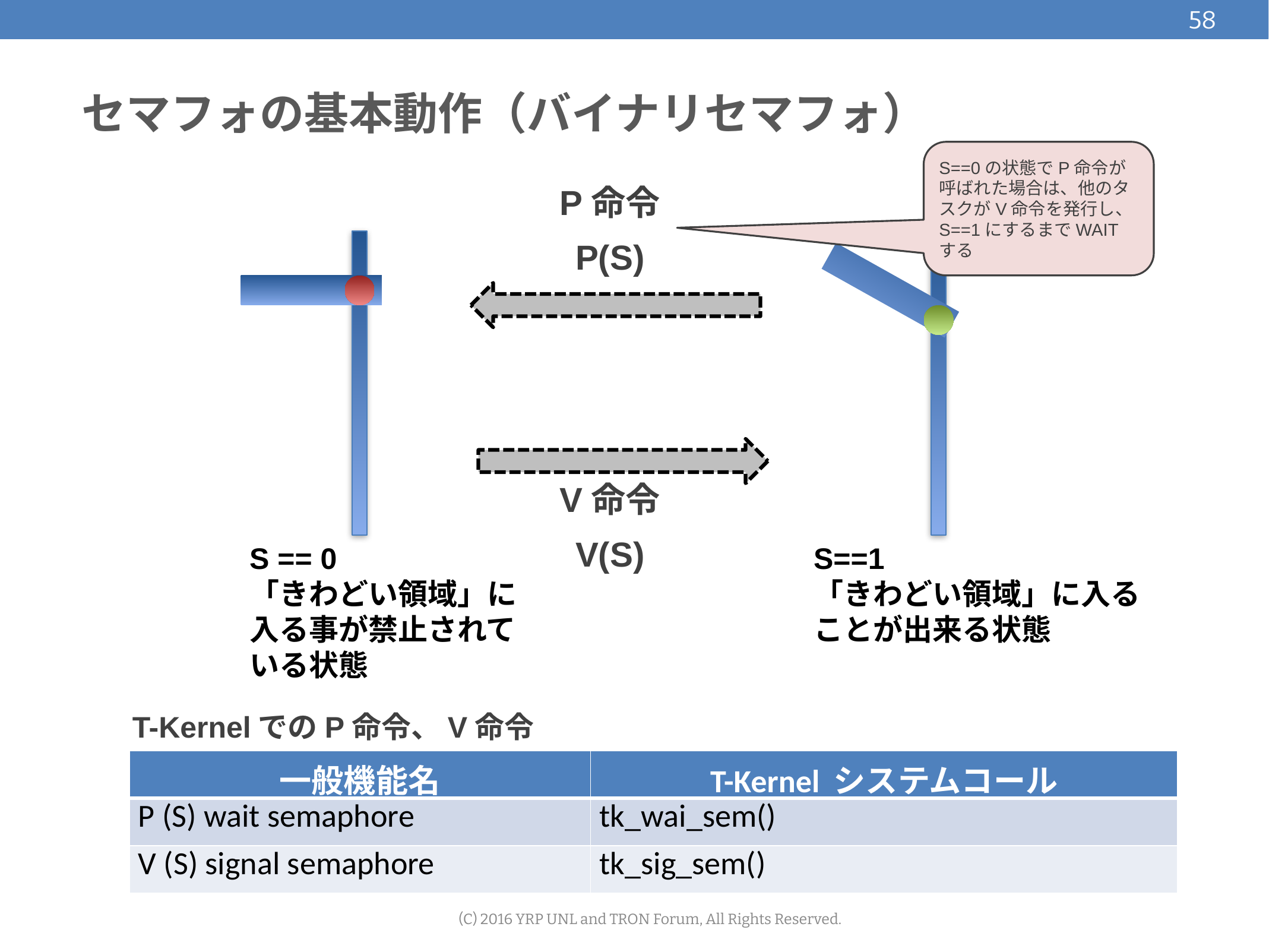

58
# セマフォの基本動作（バイナリセマフォ）
S==0の状態でP命令が呼ばれた場合は、他のタスクがV命令を発行し、
S==1にするまでWAITする
P命令
P(S)

V命令
V(S)
S == 0
「きわどい領域」に入る事が禁止されている状態
S==1
「きわどい領域」に入ることが出来る状態
T-KernelでのP命令、V命令
| 一般機能名 | T-Kernel システムコール |
| --- | --- |
| P (S) wait semaphore | tk\_wai\_sem() |
| V (S) signal semaphore | tk\_sig\_sem() |
(C) 2016 YRP UNL and TRON Forum, All Rights Reserved.